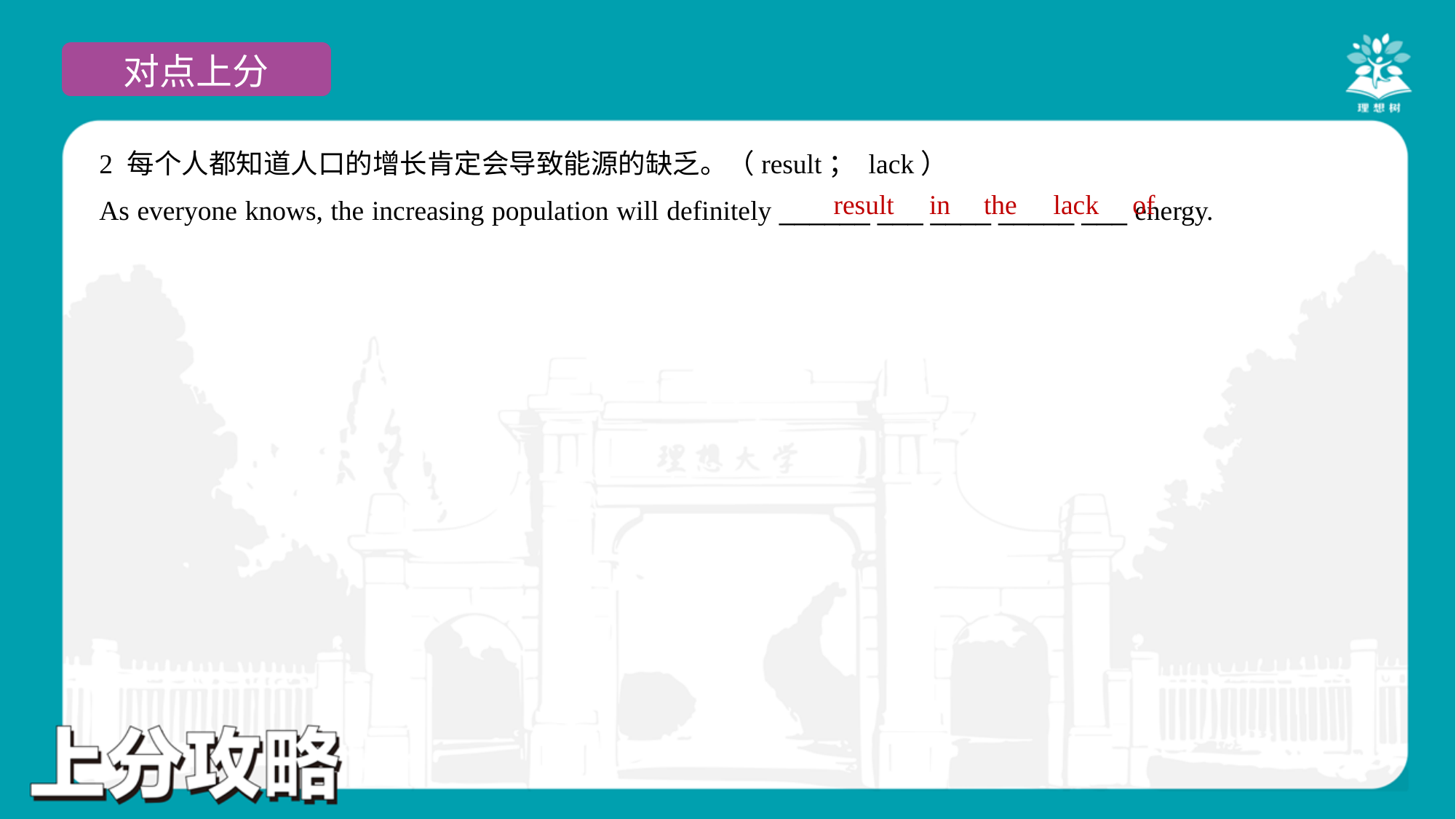

2 每个人都知道人口的增长肯定会导致能源的缺乏。（result； lack）
As everyone knows, the increasing population will definitely ______ ___ ____ _____ ___ energy.
result
in
the
lack
of